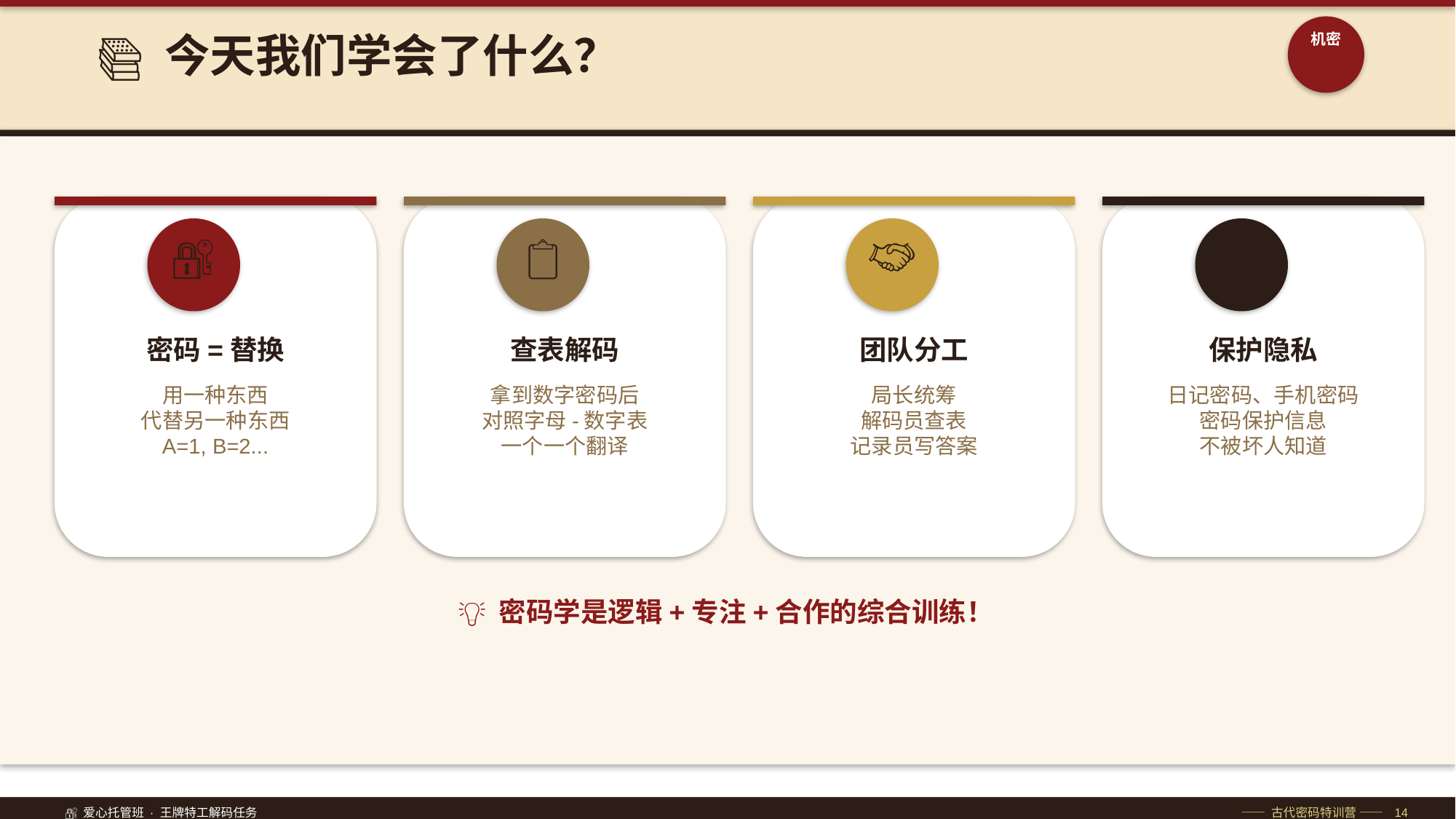

📚 今天我们学会了什么？
机密

🔐
📋
🤝
🔒
密码=替换
查表解码
团队分工
保护隐私
用一种东西
代替另一种东西
A=1, B=2...
拿到数字密码后
对照字母-数字表
一个一个翻译
局长统筹
解码员查表
记录员写答案
日记密码、手机密码
密码保护信息
不被坏人知道
💡 密码学是逻辑+专注+合作的综合训练！

🔐 爱心托管班 · 王牌特工解码任务
—— 古代密码特训营 ——   14